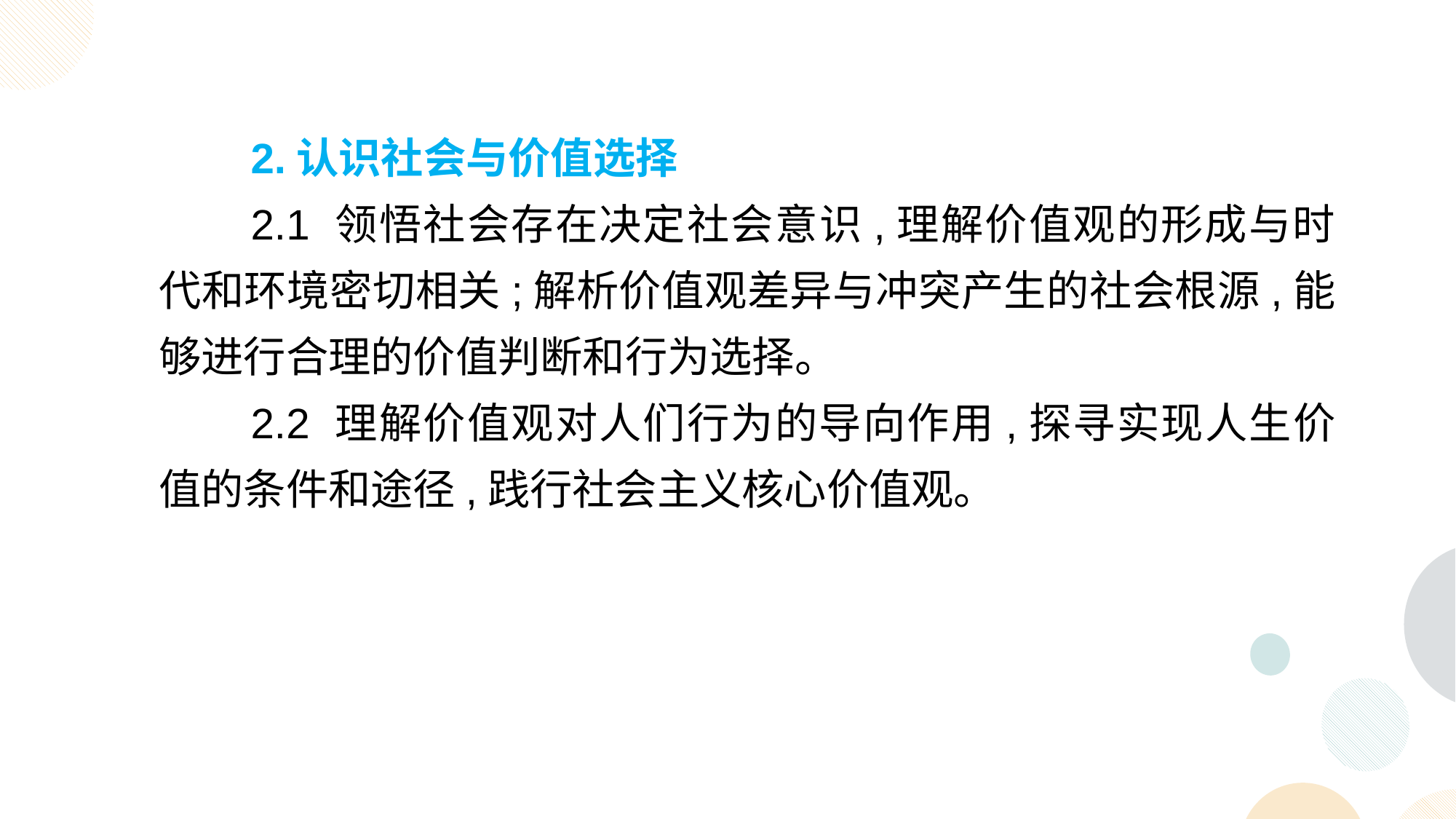

2.认识社会与价值选择
2.1 领悟社会存在决定社会意识,理解价值观的形成与时代和环境密切相关;解析价值观差异与冲突产生的社会根源,能够进行合理的价值判断和行为选择。
2.2 理解价值观对人们行为的导向作用,探寻实现人生价值的条件和途径,践行社会主义核心价值观。